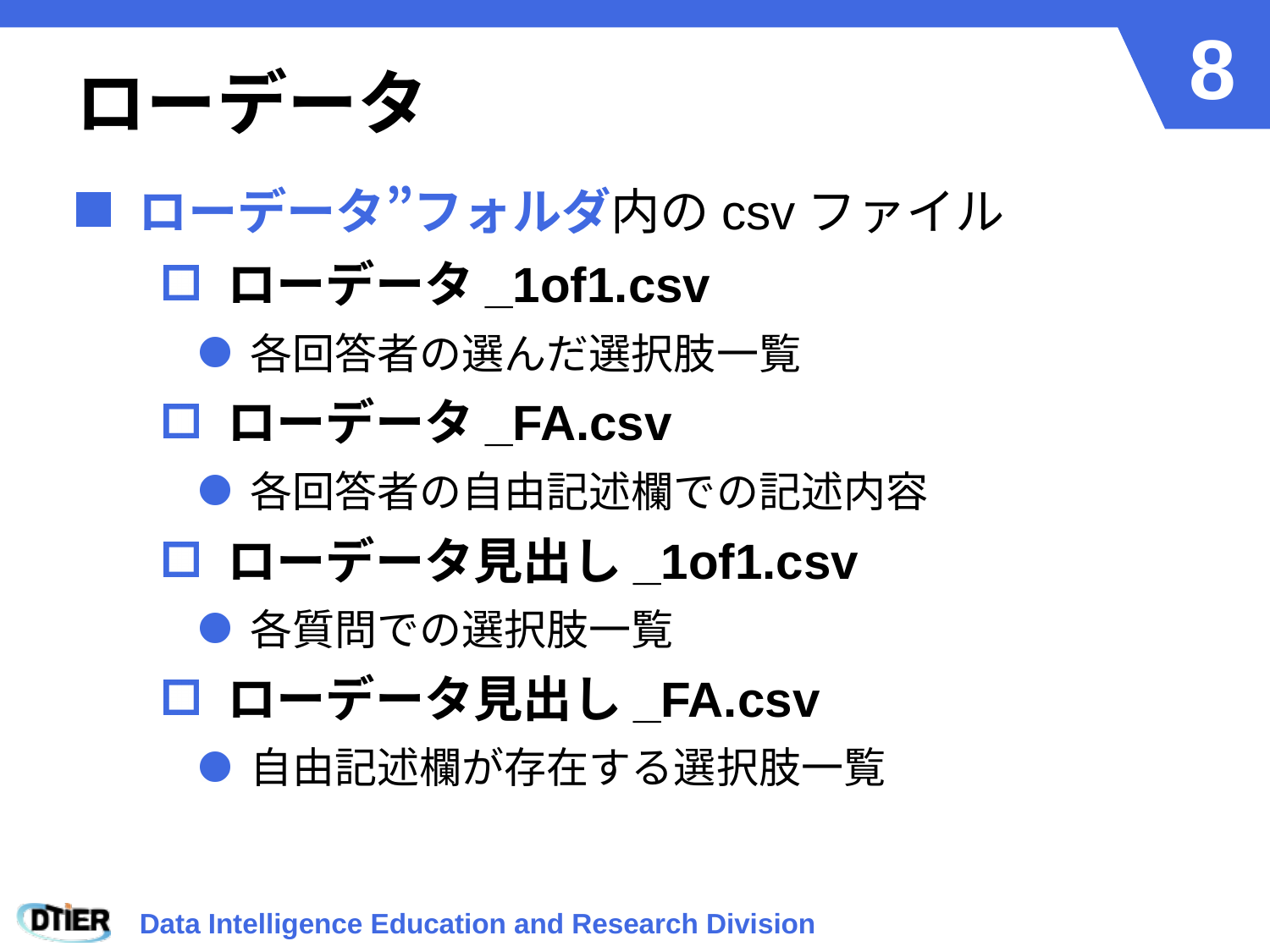

# ローデータ
ローデータ”フォルダ内のcsvファイル
ローデータ_1of1.csv
各回答者の選んだ選択肢一覧
ローデータ_FA.csv
各回答者の自由記述欄での記述内容
ローデータ見出し_1of1.csv
各質問での選択肢一覧
ローデータ見出し_FA.csv
自由記述欄が存在する選択肢一覧